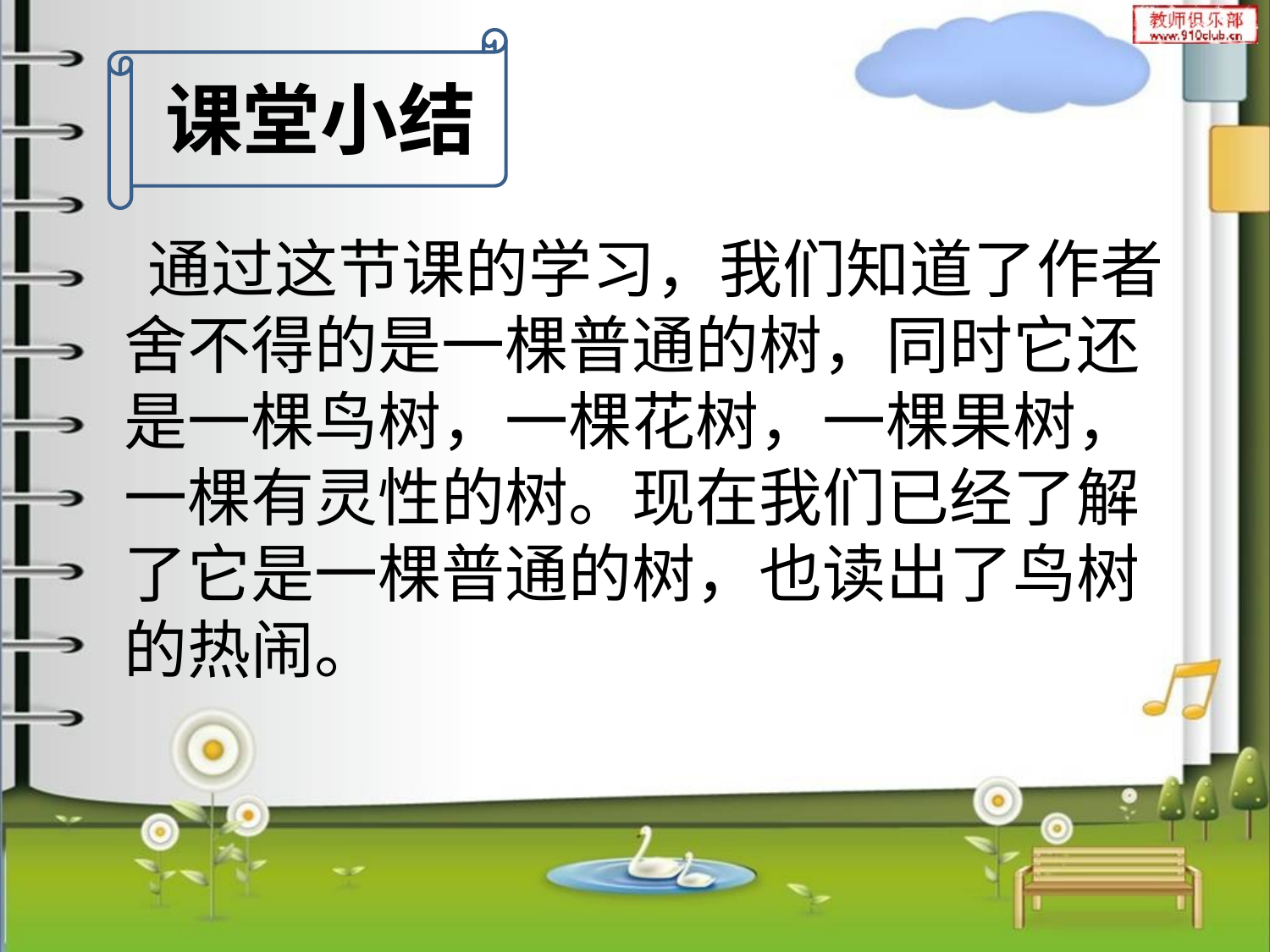

# 课堂小结

    通过这节课的学习，我们知道了作者舍不得的是一棵普通的树，同时它还是一棵鸟树，一棵花树，一棵果树，一棵有灵性的树。现在我们已经了解了它是一棵普通的树，也读出了鸟树的热闹。